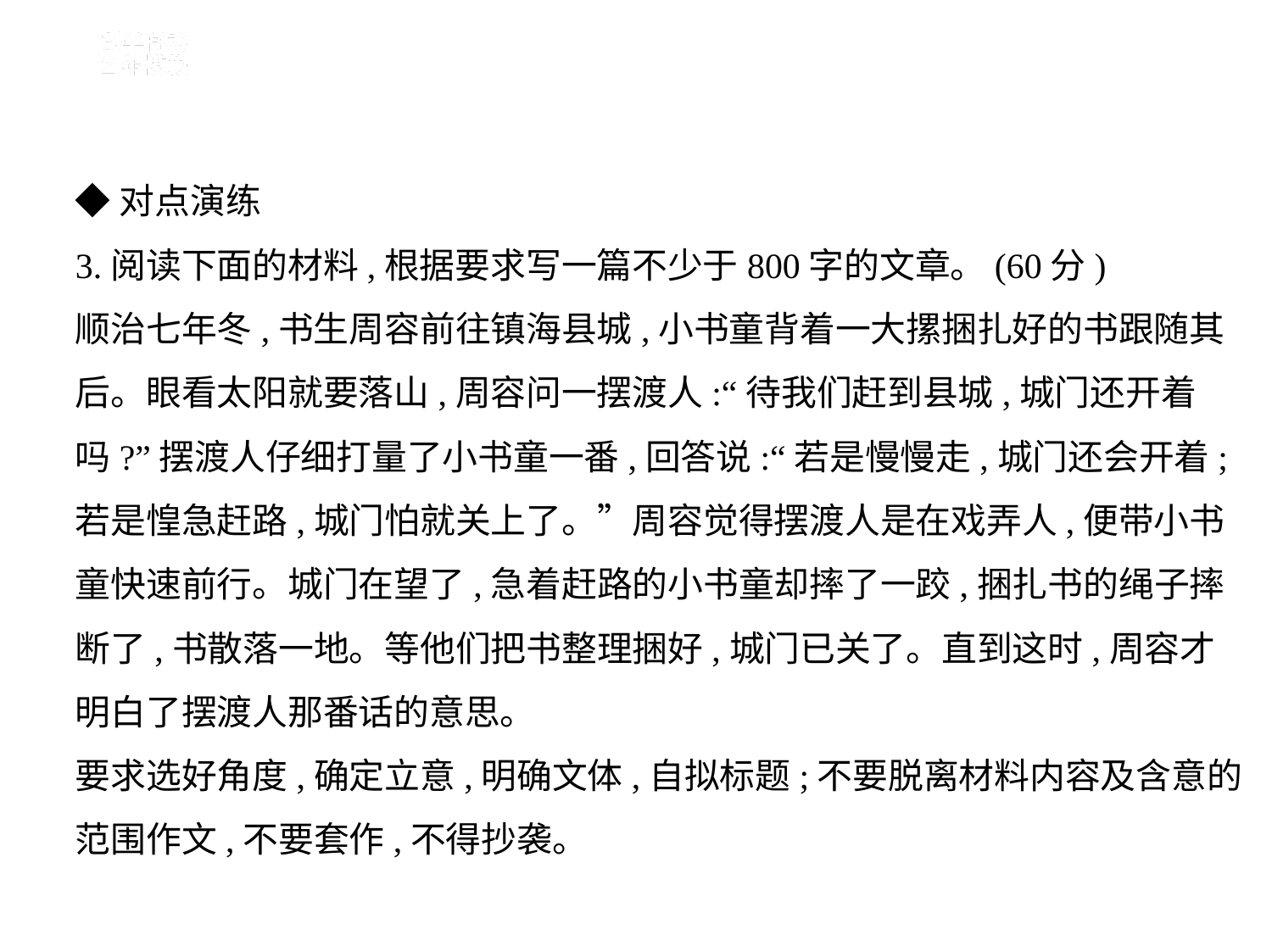

◆对点演练
3.阅读下面的材料,根据要求写一篇不少于800字的文章。(60分)
顺治七年冬,书生周容前往镇海县城,小书童背着一大摞捆扎好的书跟随其
后。眼看太阳就要落山,周容问一摆渡人:“待我们赶到县城,城门还开着
吗?”摆渡人仔细打量了小书童一番,回答说:“若是慢慢走,城门还会开着;
若是惶急赶路,城门怕就关上了。”周容觉得摆渡人是在戏弄人,便带小书
童快速前行。城门在望了,急着赶路的小书童却摔了一跤,捆扎书的绳子摔
断了,书散落一地。等他们把书整理捆好,城门已关了。直到这时,周容才
明白了摆渡人那番话的意思。
要求选好角度,确定立意,明确文体,自拟标题;不要脱离材料内容及含意的
范围作文,不要套作,不得抄袭。